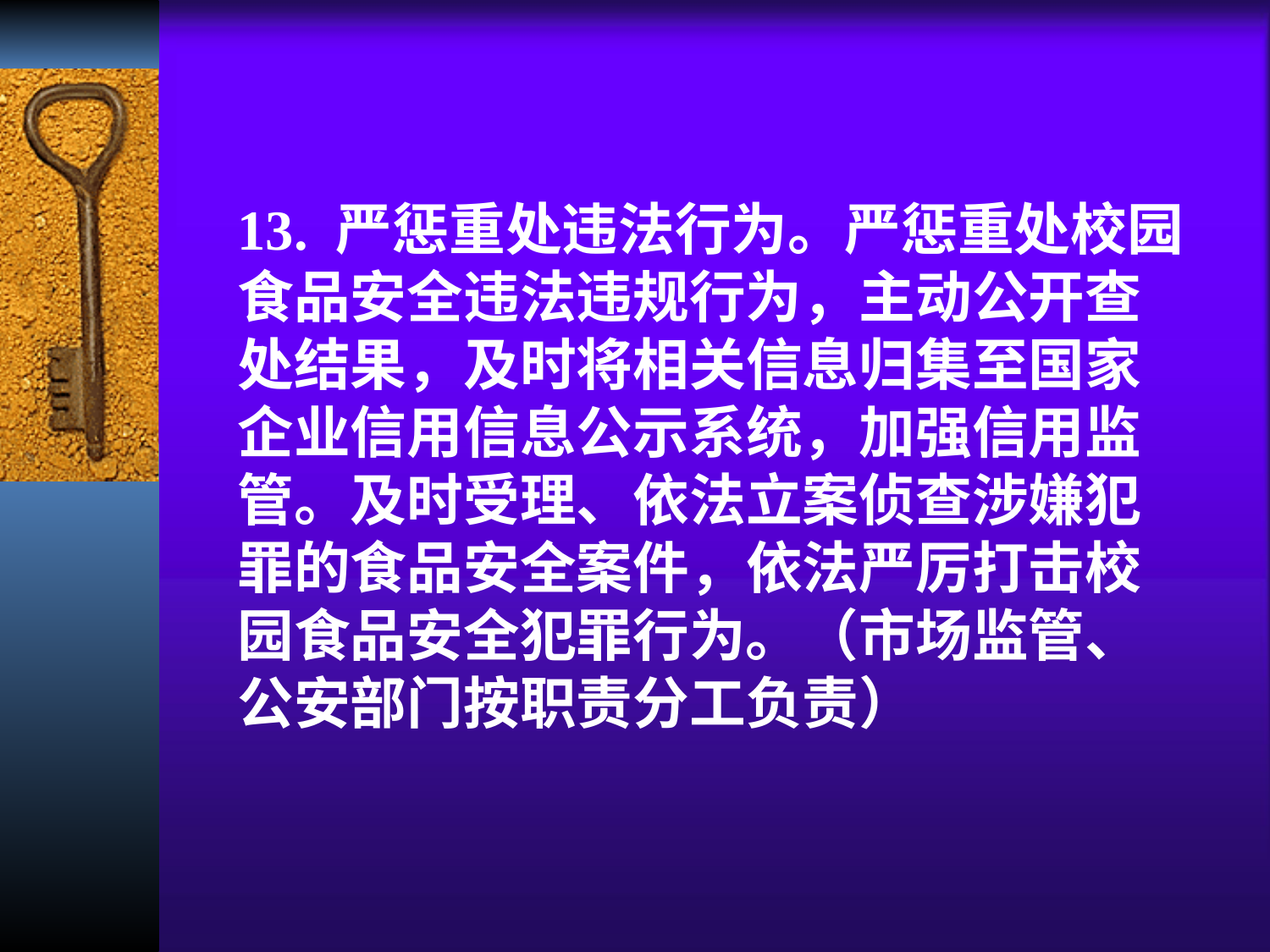

13. 严惩重处违法行为。严惩重处校园食品安全违法违规行为，主动公开查处结果，及时将相关信息归集至国家企业信用信息公示系统，加强信用监管。及时受理、依法立案侦查涉嫌犯罪的食品安全案件，依法严厉打击校园食品安全犯罪行为。（市场监管、公安部门按职责分工负责）